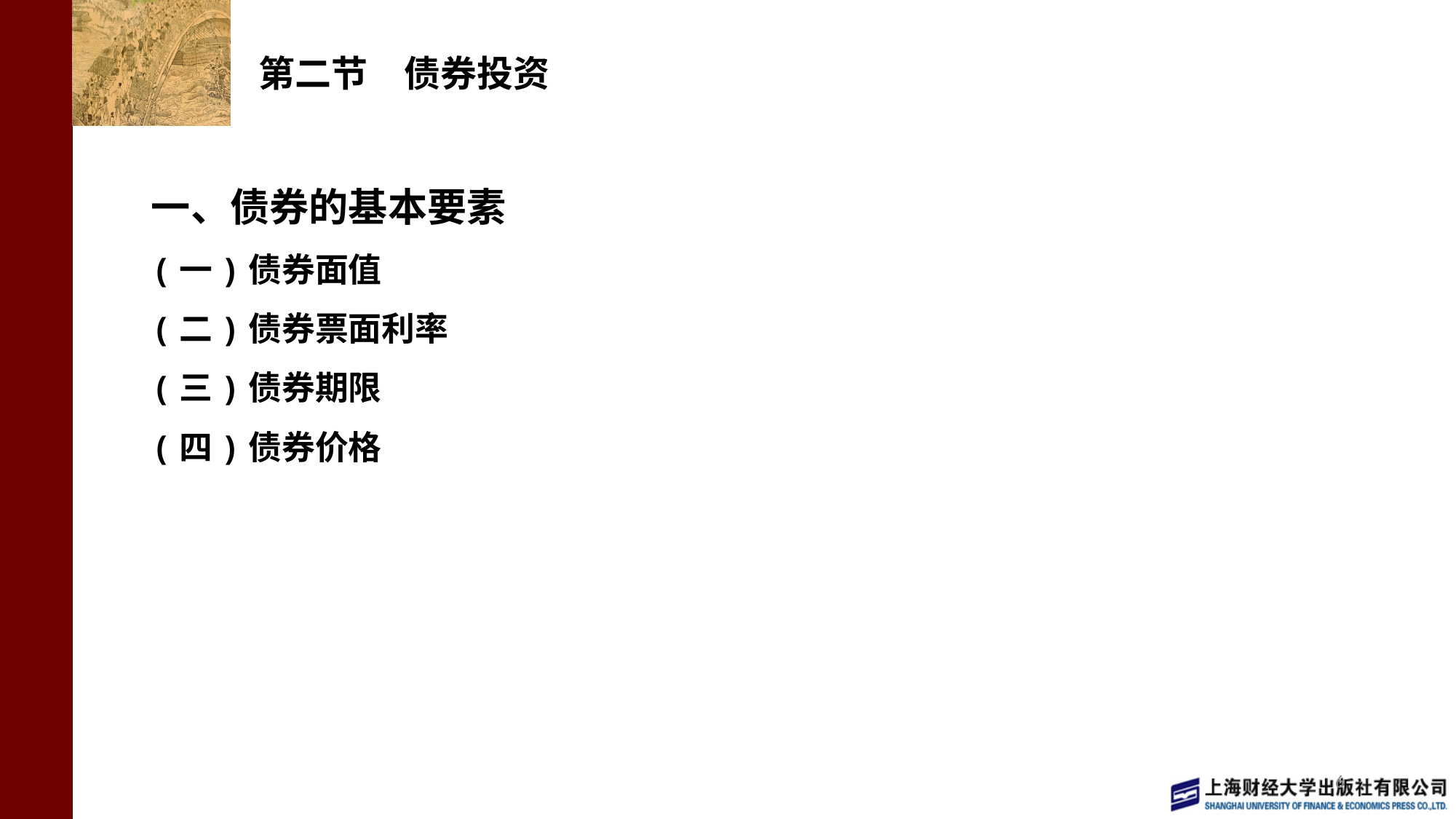

# 第二节　债券投资
一、债券的基本要素
(一)债券面值
(二)债券票面利率
(三)债券期限
(四)债券价格

6